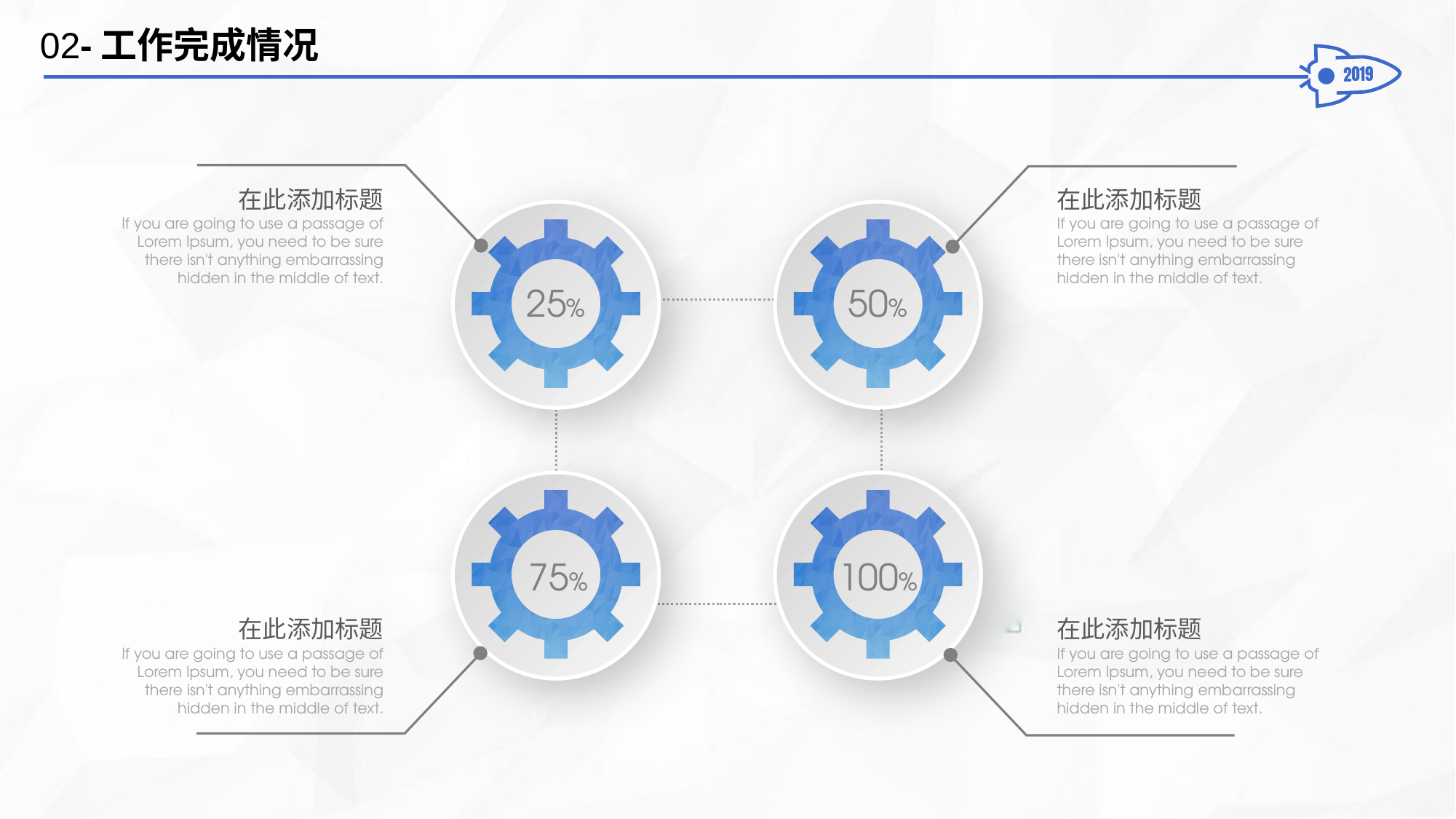

02-工作完成情况

在此添加标题
If you are going to use a passage of Lorem Ipsum, you need to be sure there isn't anything embarrassing hidden in the middle of text.
在此添加标题
If you are going to use a passage of Lorem Ipsum, you need to be sure there isn't anything embarrassing hidden in the middle of text.

25%
50%

75%
100%
在此添加标题
If you are going to use a passage of Lorem Ipsum, you need to be sure there isn't anything embarrassing hidden in the middle of text.
在此添加标题
If you are going to use a passage of Lorem Ipsum, you need to be sure there isn't anything embarrassing hidden in the middle of text.